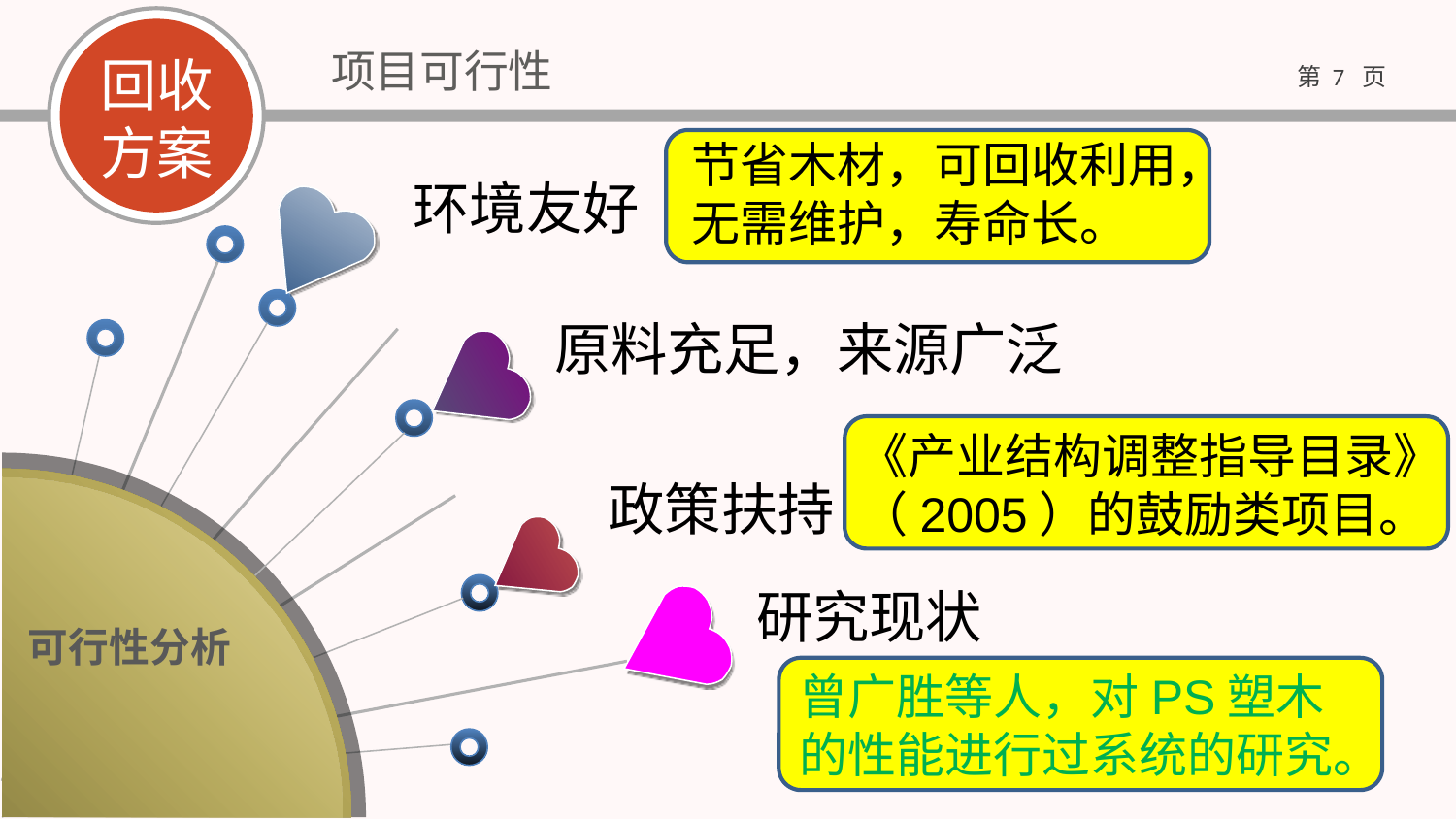

项目可行性
回收
方案
节省木材，可回收利用，无需维护，寿命长。

环境友好

原料充足，来源广泛

《产业结构调整指导目录》（2005）的鼓励类项目。

可行性分析
政策扶持

研究现状

曾广胜等人，对PS塑木的性能进行过系统的研究。